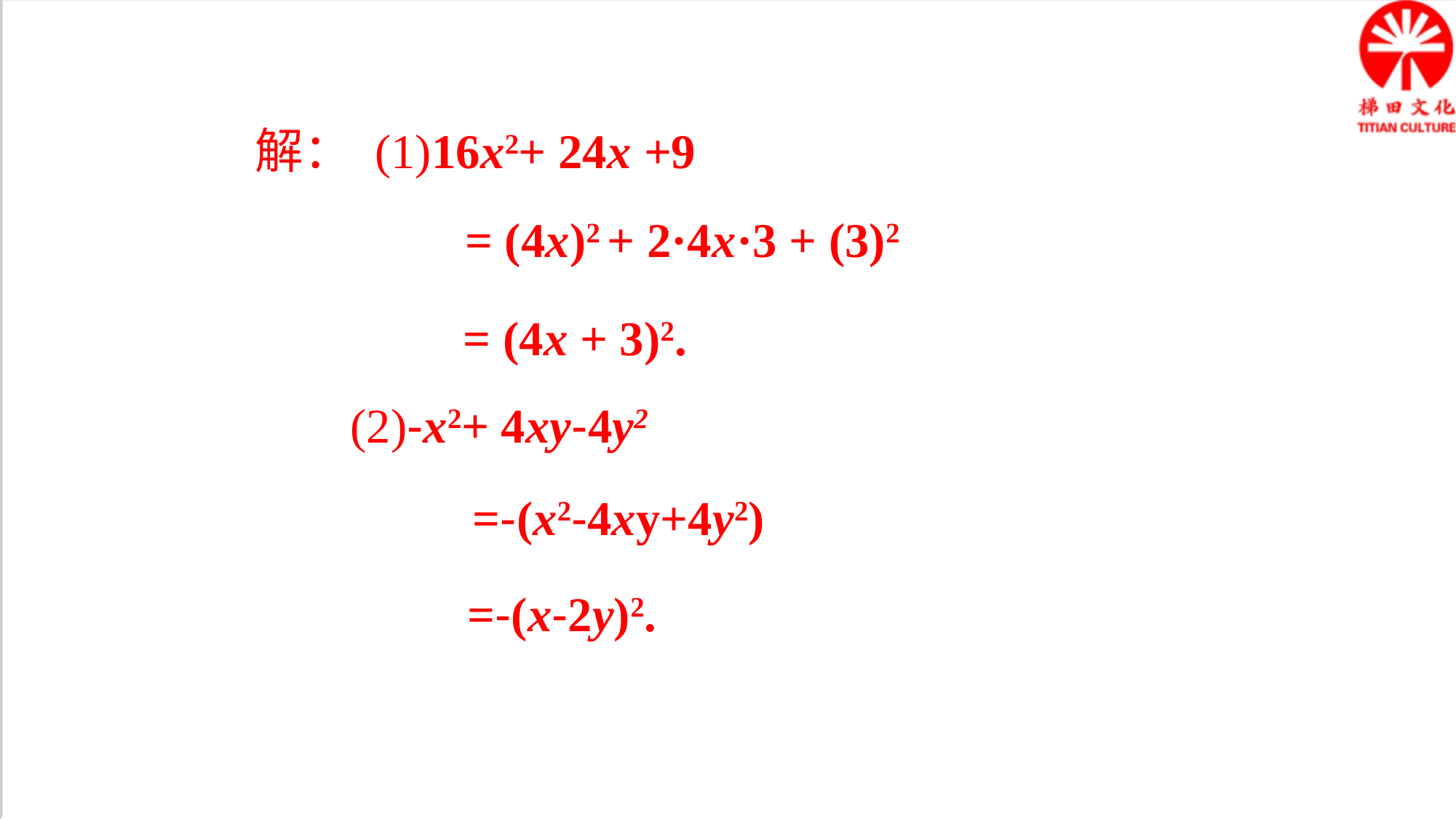

解： (1)16x2+ 24x +9
= (4x)2 + 2·4x·3 + (3)2
 = (4x + 3)2.
  (2)-x2+ 4xy-4y2
   =-(x2-4xy+4y2)
   =-(x-2y)2.